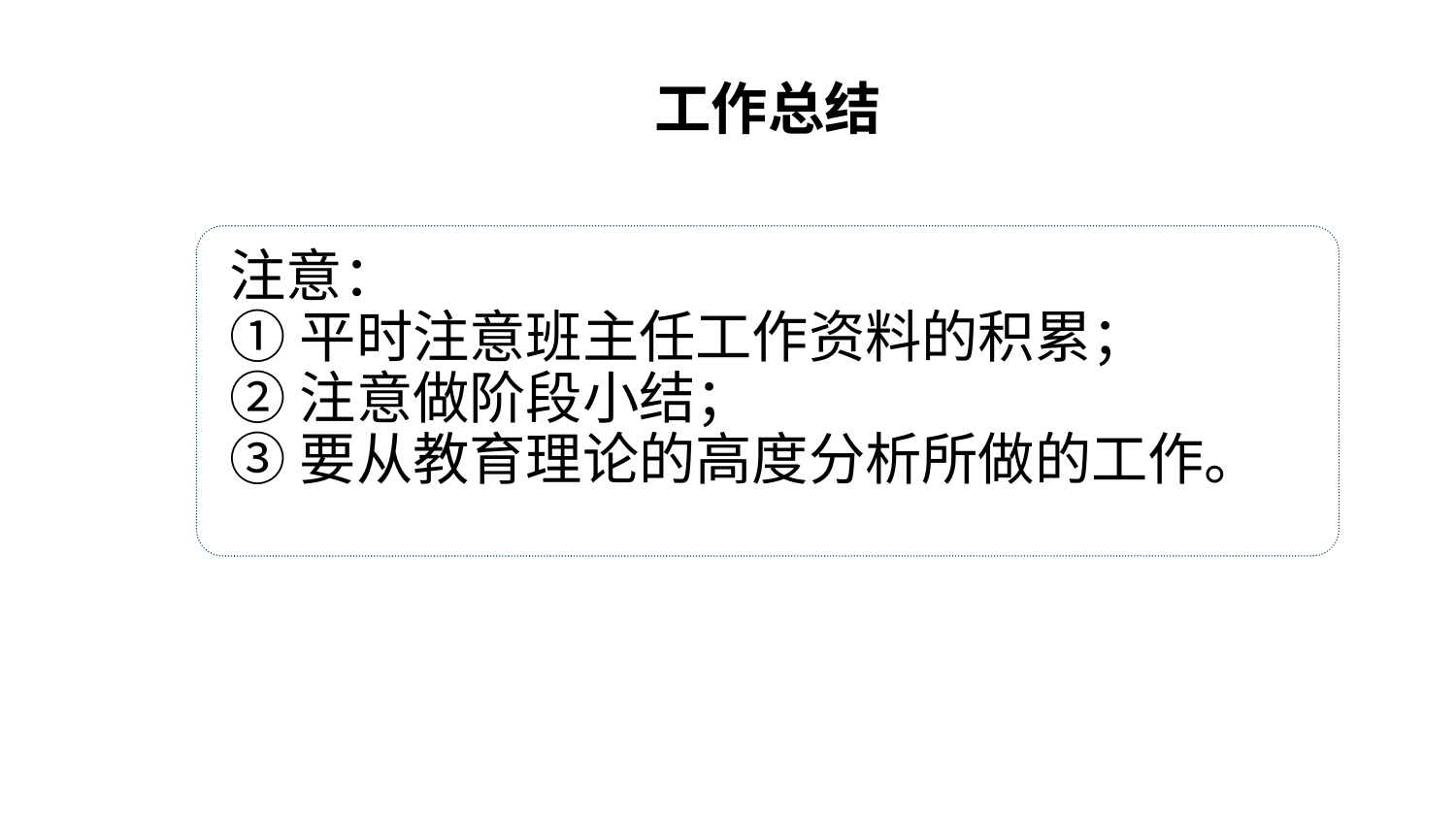

工作总结

注意：
①平时注意班主任工作资料的积累；
②注意做阶段小结；
③要从教育理论的高度分析所做的工作。